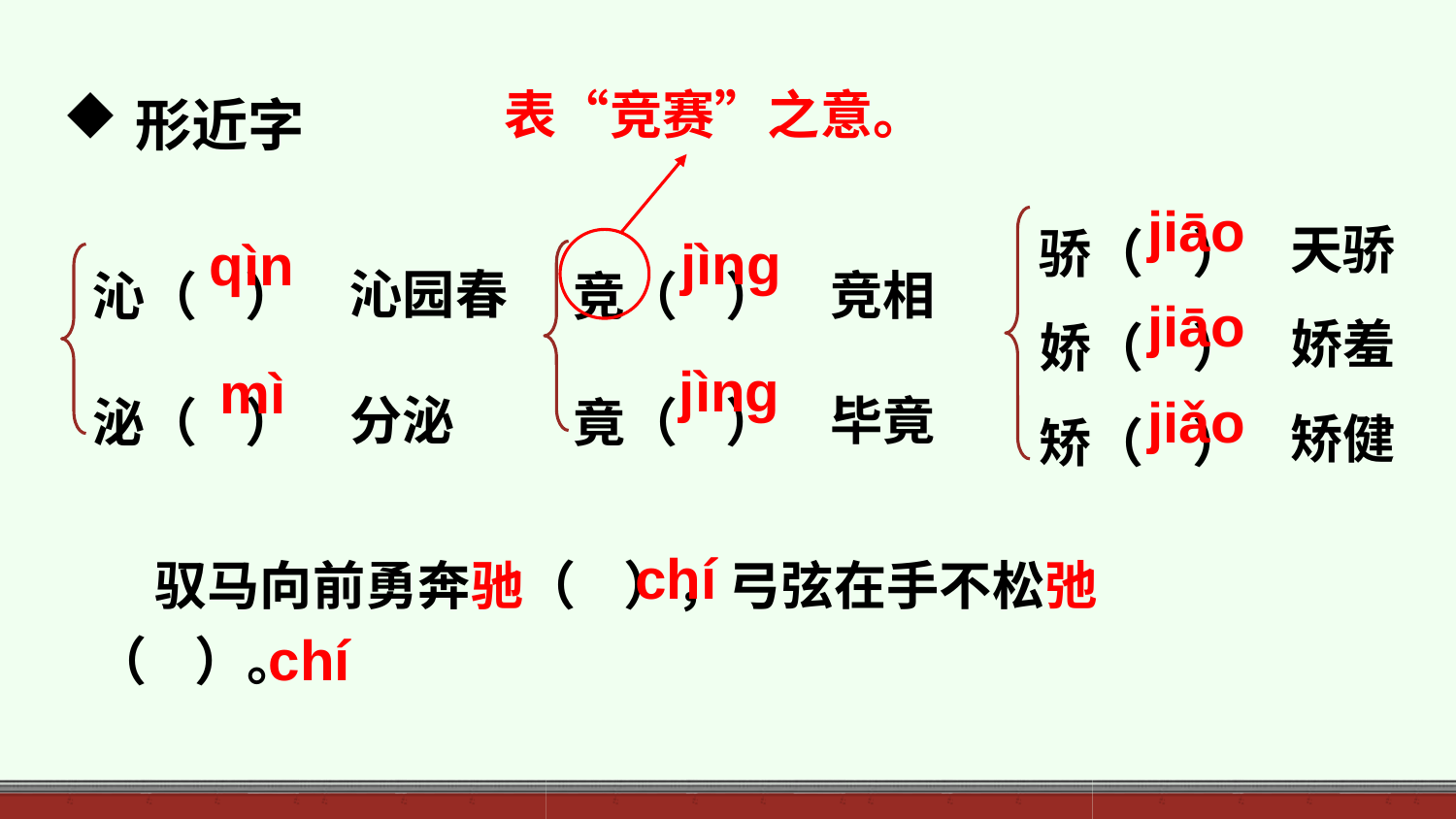

表“竞赛”之意。

形近字
天骄
娇羞
矫健
骄（    ）
娇（    ）
矫（    ）
jiāo
沁园春
分泌
竞相
毕竟
沁（    ）
泌（    ）
竞（    ）
竟（    ）

jìnɡ
qìn

jiāo
jìnɡ
mì
jiǎo
    驭马向前勇奔驰（    ），弓弦在手不松弛（    ）。
chí
chí